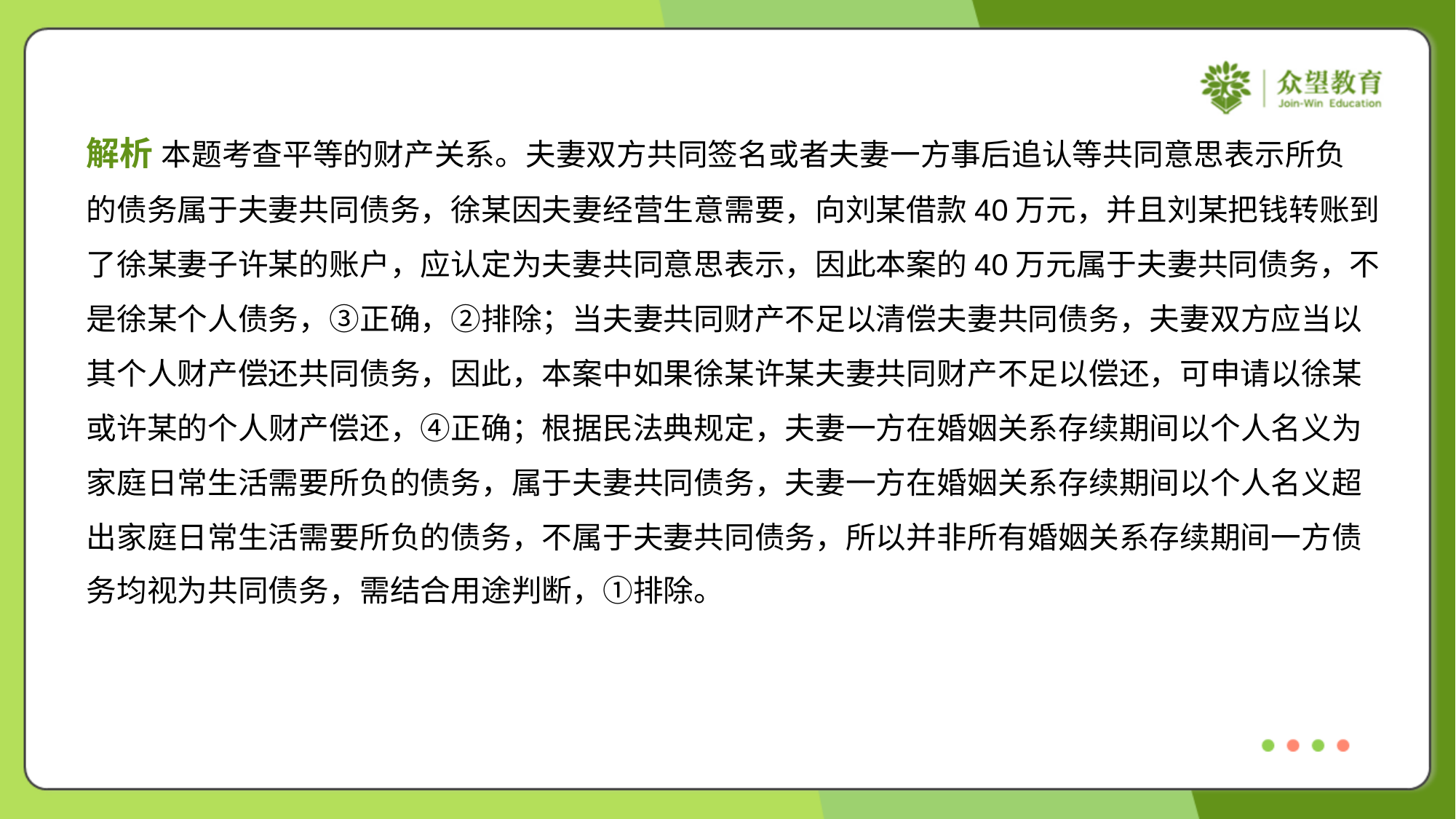

解析 本题考查平等的财产关系。夫妻双方共同签名或者夫妻一方事后追认等共同意思表示所负
的债务属于夫妻共同债务，徐某因夫妻经营生意需要，向刘某借款40万元，并且刘某把钱转账到
了徐某妻子许某的账户，应认定为夫妻共同意思表示，因此本案的40万元属于夫妻共同债务，不
是徐某个人债务，③正确，②排除；当夫妻共同财产不足以清偿夫妻共同债务，夫妻双方应当以
其个人财产偿还共同债务，因此，本案中如果徐某许某夫妻共同财产不足以偿还，可申请以徐某
或许某的个人财产偿还，④正确；根据民法典规定，夫妻一方在婚姻关系存续期间以个人名义为
家庭日常生活需要所负的债务，属于夫妻共同债务，夫妻一方在婚姻关系存续期间以个人名义超
出家庭日常生活需要所负的债务，不属于夫妻共同债务，所以并非所有婚姻关系存续期间一方债
务均视为共同债务，需结合用途判断，①排除。